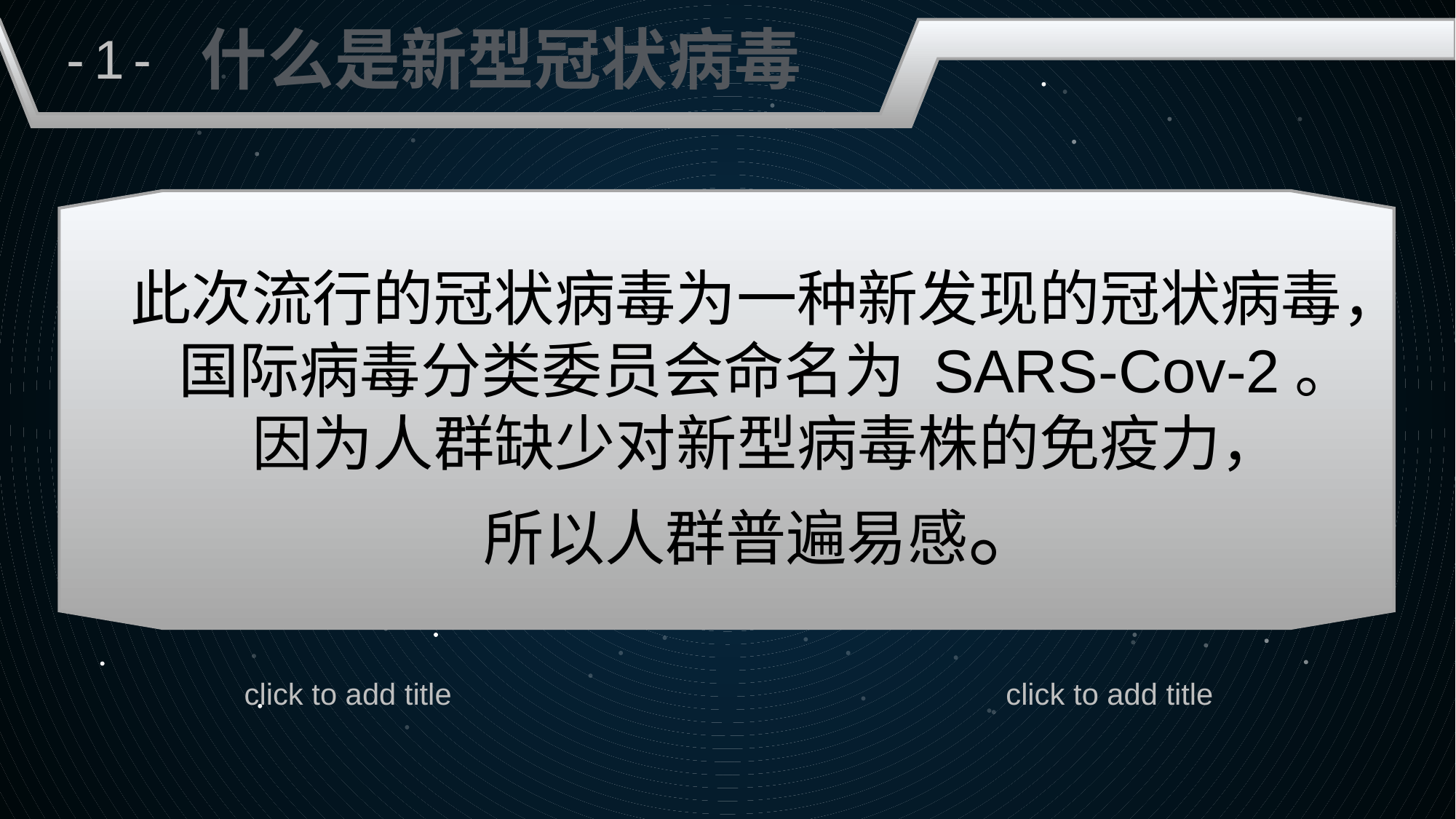

什么是新型冠状病毒

-1-

此次流行的冠状病毒为一种新发现的冠状病毒，
国际病毒分类委员会命名为 SARS-Cov-2。
因为人群缺少对新型病毒株的免疫力，
所以人群普遍易感。
.
click to add title
click to add title